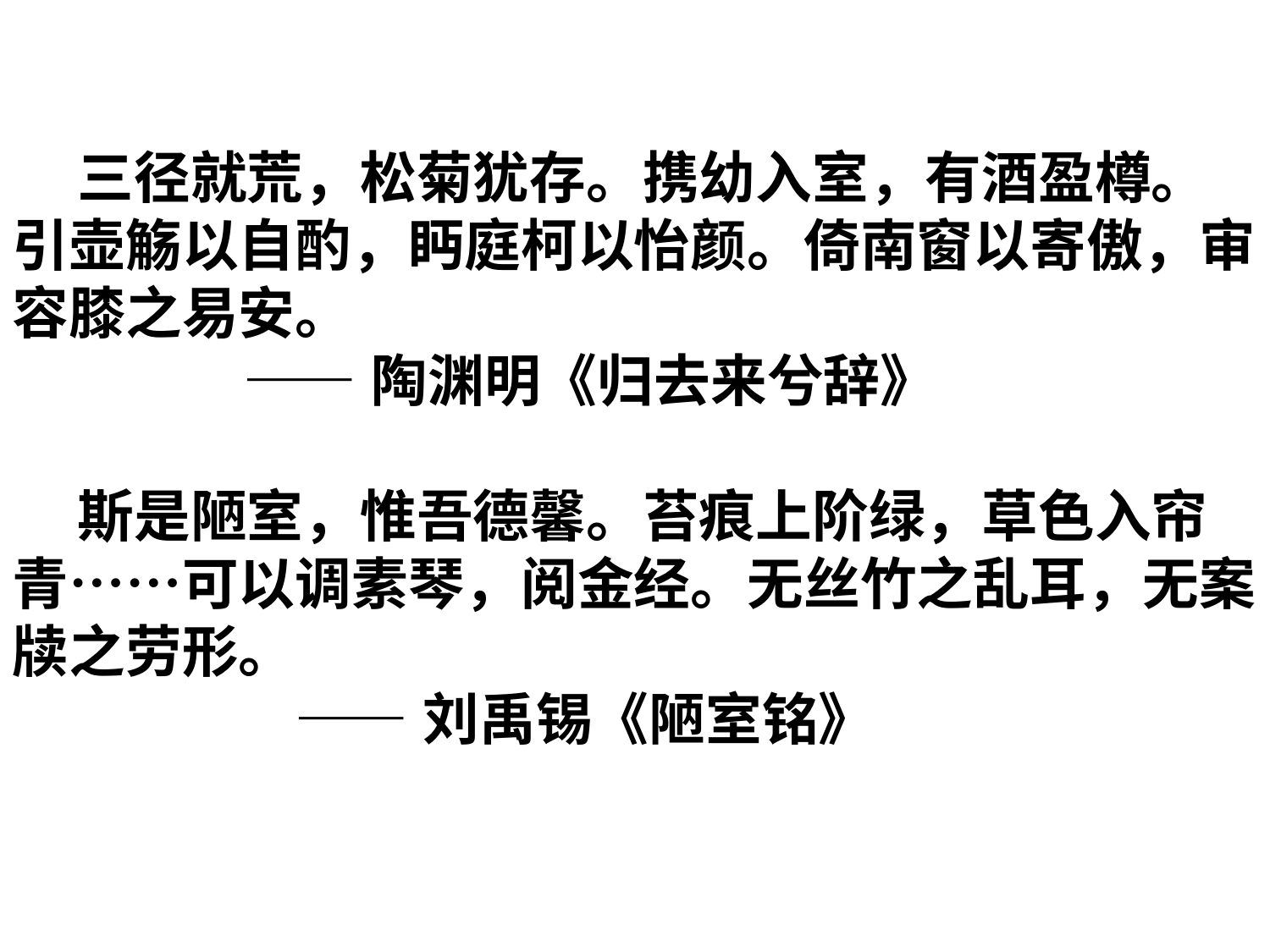

三径就荒，松菊犹存。携幼入室，有酒盈樽。引壶觞以自酌，眄庭柯以怡颜。倚南窗以寄傲，审容膝之易安。
                  ——陶渊明《归去来兮辞》

    斯是陋室，惟吾德馨。苔痕上阶绿，草色入帘青……可以调素琴，阅金经。无丝竹之乱耳，无案牍之劳形。
                      ——刘禹锡《陋室铭》